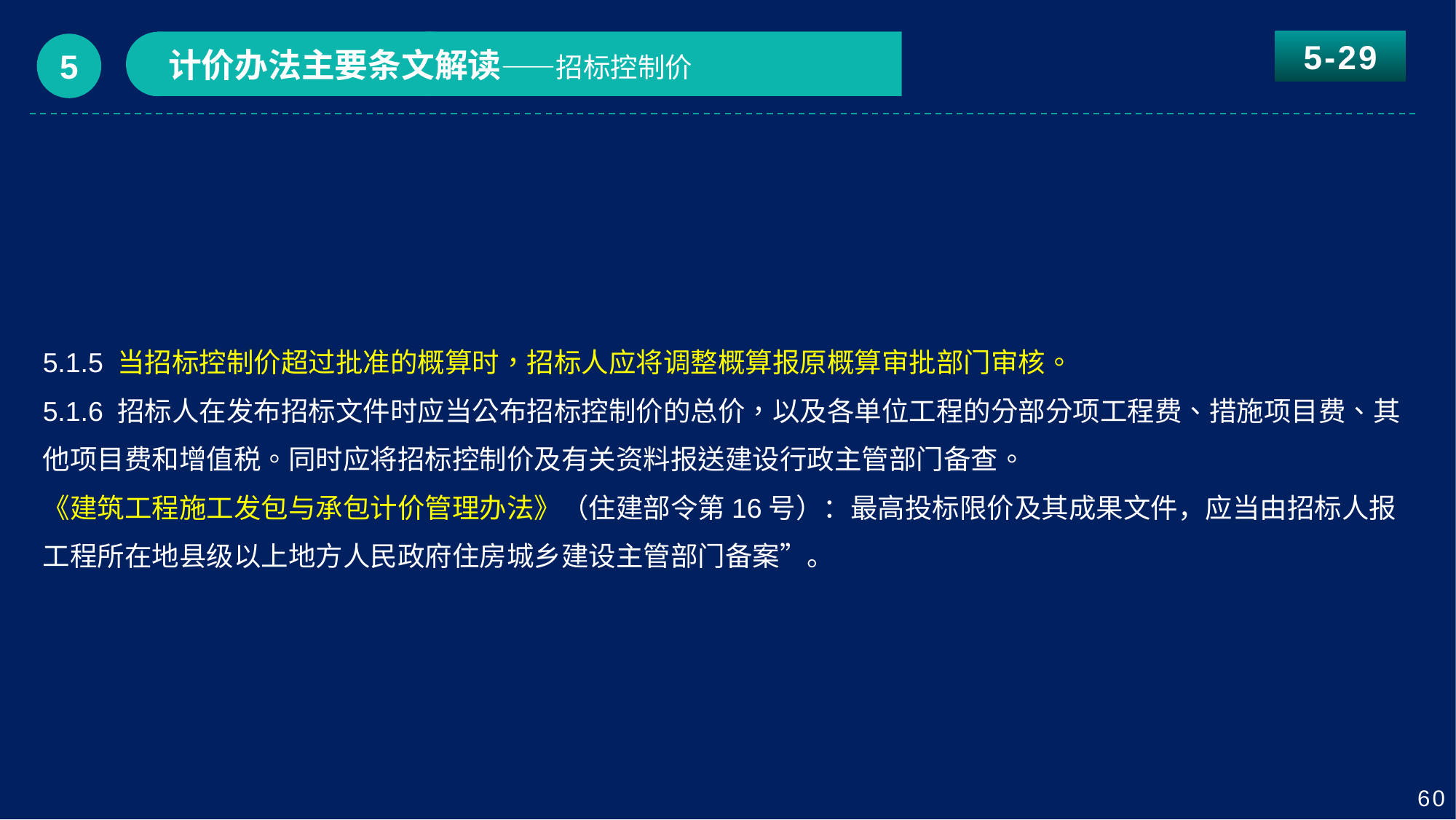

5-29
计价办法主要条文解读——招标控制价

5
5.1.5 当招标控制价超过批准的概算时，招标人应将调整概算报原概算审批部门审核。
5.1.6 招标人在发布招标文件时应当公布招标控制价的总价，以及各单位工程的分部分项工程费、措施项目费、其他项目费和增值税。同时应将招标控制价及有关资料报送建设行政主管部门备查。
《建筑工程施工发包与承包计价管理办法》（住建部令第16号）：最高投标限价及其成果文件，应当由招标人报工程所在地县级以上地方人民政府住房城乡建设主管部门备案”。
60